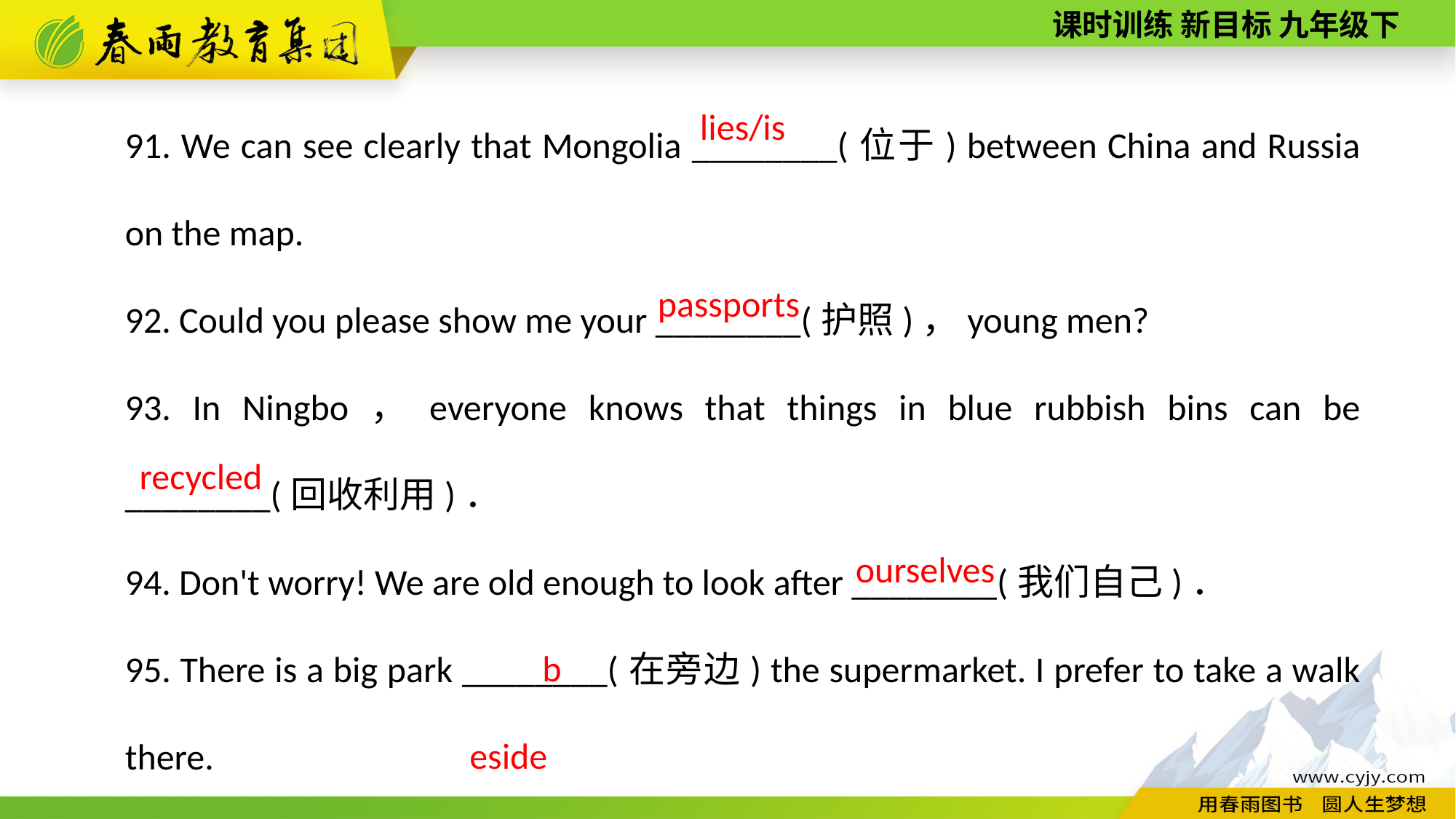

91. We can see clearly that Mongolia ________(位于) between China and Russia on the map.
92. Could you please show me your ________(护照)，young men?
93. In Ningbo，everyone knows that things in blue rubbish bins can be ________(回收利用)．
94. Don't worry! We are old enough to look after ________(我们自己)．
95. There is a big park ________(在旁边) the supermarket. I prefer to take a walk there.
lies/is
passports
recycled
ourselves
beside